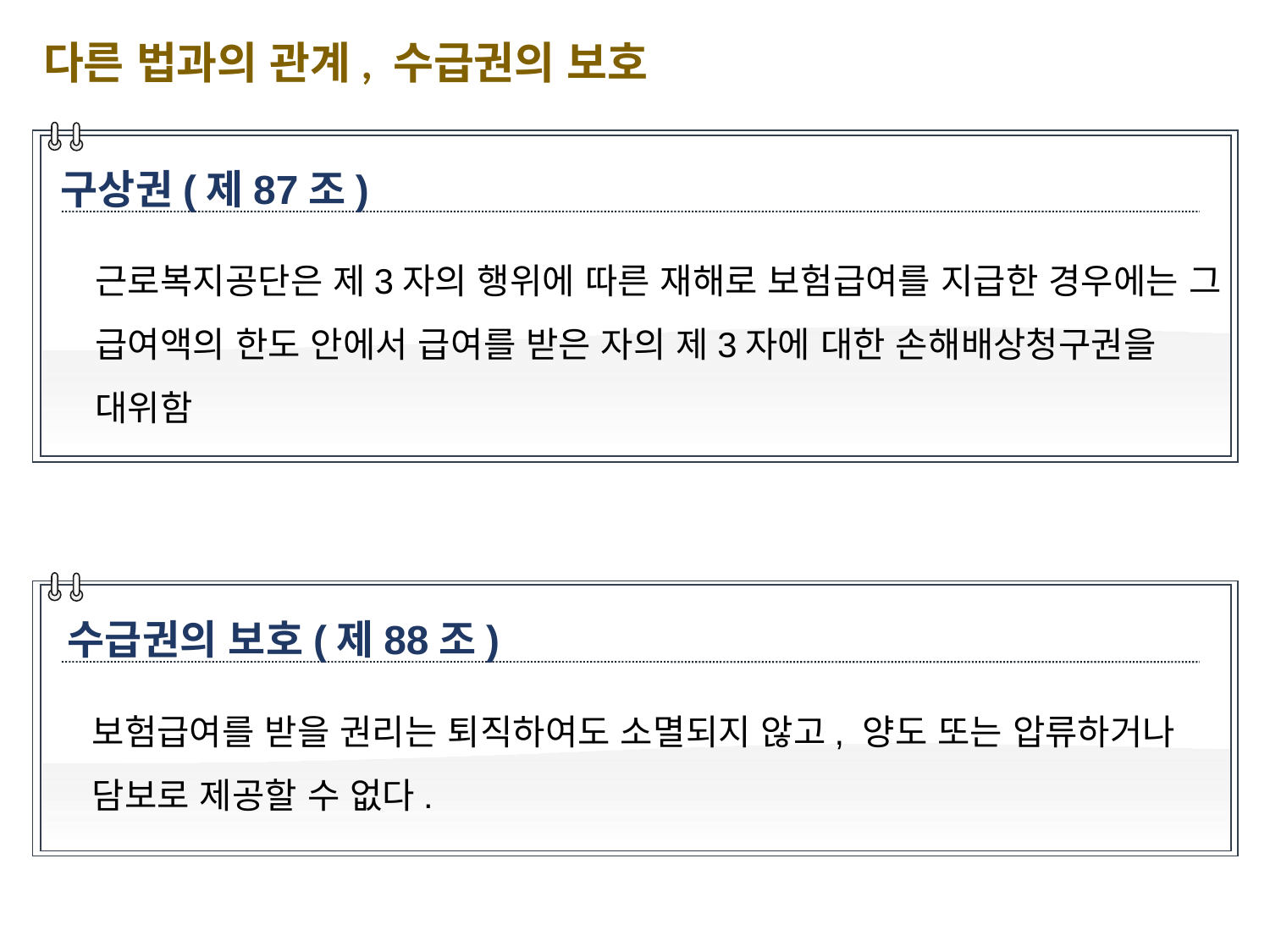

다른 법과의 관계, 수급권의 보호

구상권(제87조)

근로복지공단은 제3자의 행위에 따른 재해로 보험급여를 지급한 경우에는 그 급여액의 한도 안에서 급여를 받은 자의 제3자에 대한 손해배상청구권을 대위함

수급권의 보호(제88조)

보험급여를 받을 권리는 퇴직하여도 소멸되지 않고, 양도 또는 압류하거나 담보로 제공할 수 없다.